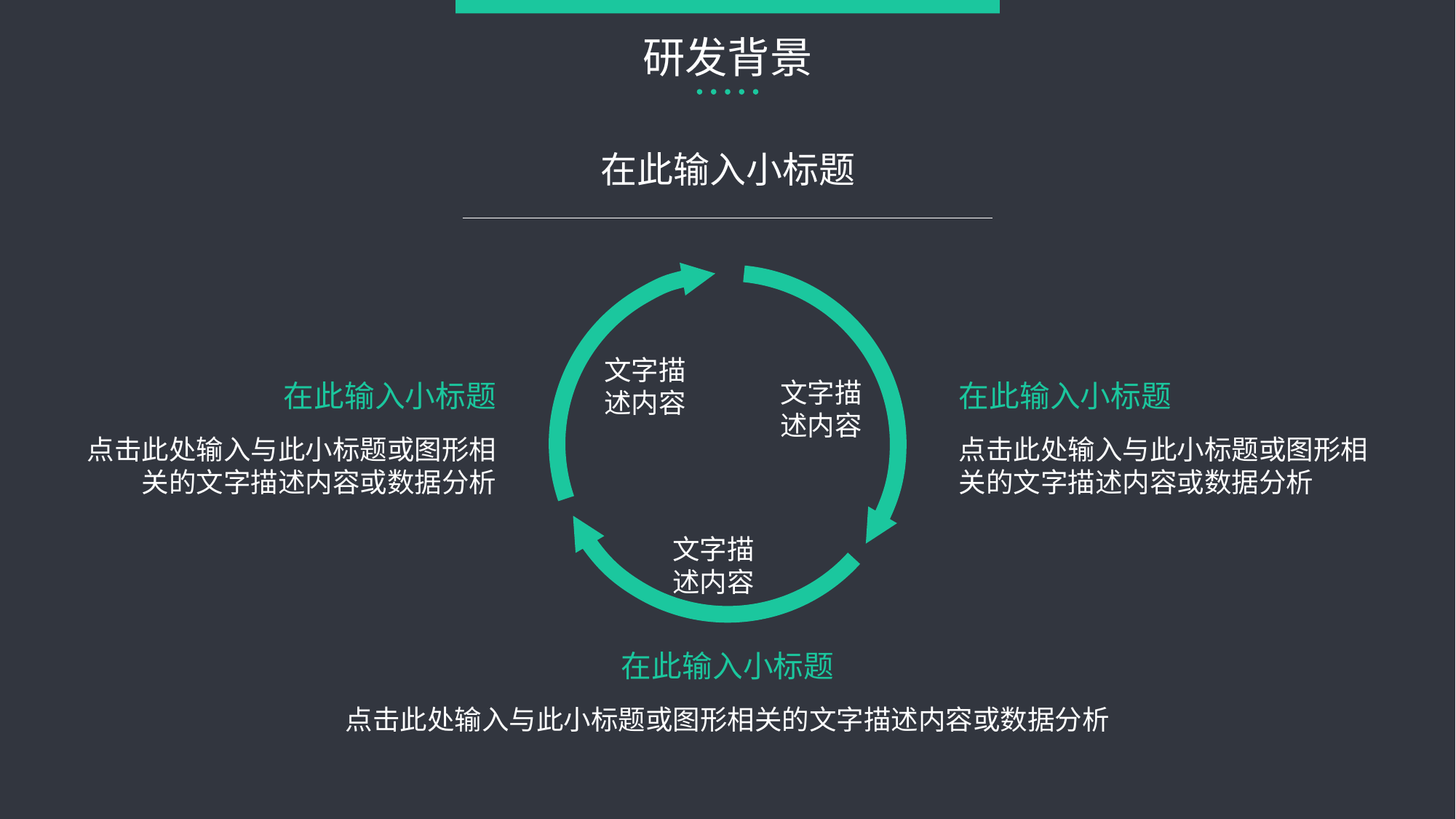

# 研发背景
在此输入小标题
文字描
述内容
文字描
述内容
文字描
述内容
在此输入小标题
在此输入小标题
点击此处输入与此小标题或图形相关的文字描述内容或数据分析
点击此处输入与此小标题或图形相关的文字描述内容或数据分析
在此输入小标题
点击此处输入与此小标题或图形相关的文字描述内容或数据分析